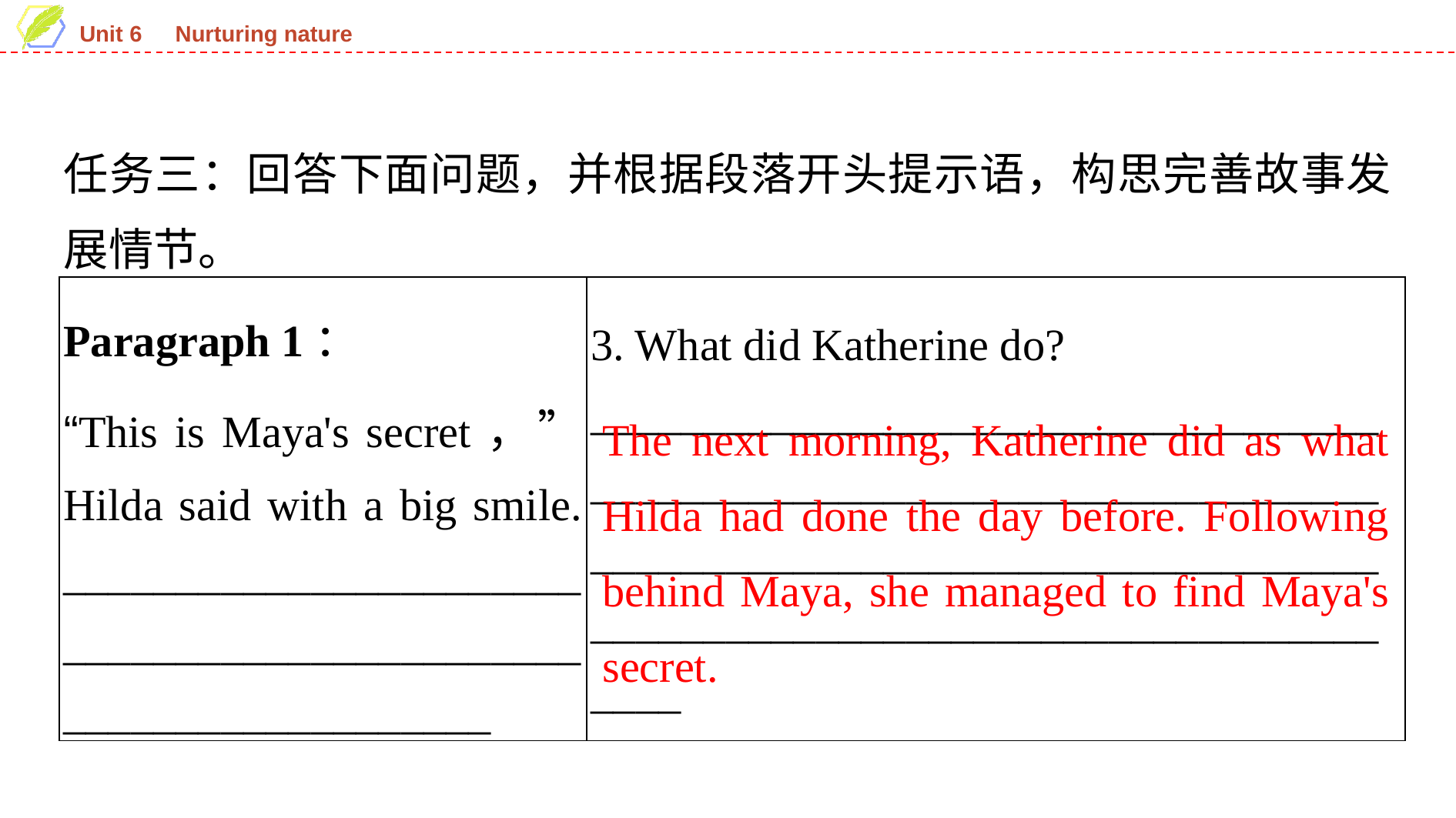

任务三：回答下面问题，并根据段落开头提示语，构思完善故事发展情节。
| Paragraph 1： “This is Maya's secret，” Hilda said with a big smile. \_\_\_\_\_\_\_\_\_\_\_\_\_\_\_\_\_\_\_\_\_\_\_\_\_\_\_\_\_\_\_\_\_\_\_\_\_\_\_\_\_\_\_\_\_\_\_\_\_\_\_\_\_\_\_\_\_\_\_\_\_\_\_\_\_ | 3. What did Katherine do? \_\_\_\_\_\_\_\_\_\_\_\_\_\_\_\_\_\_\_\_\_\_\_\_\_\_\_\_\_\_\_\_\_\_\_\_\_\_\_\_\_\_\_\_\_\_\_\_\_\_\_\_\_\_\_\_\_\_\_\_\_\_\_\_\_\_\_\_\_\_\_\_\_\_\_\_\_\_\_\_\_\_\_\_\_\_\_\_\_\_\_\_\_\_\_\_\_\_\_\_\_\_\_\_\_\_\_\_\_\_\_\_\_\_\_\_\_\_\_\_\_\_\_\_\_\_\_\_\_\_\_\_\_\_\_\_\_\_\_\_\_\_\_\_ |
| --- | --- |
The next morning, Katherine did as what Hilda had done the day before. Following behind Maya, she managed to find Maya's secret.